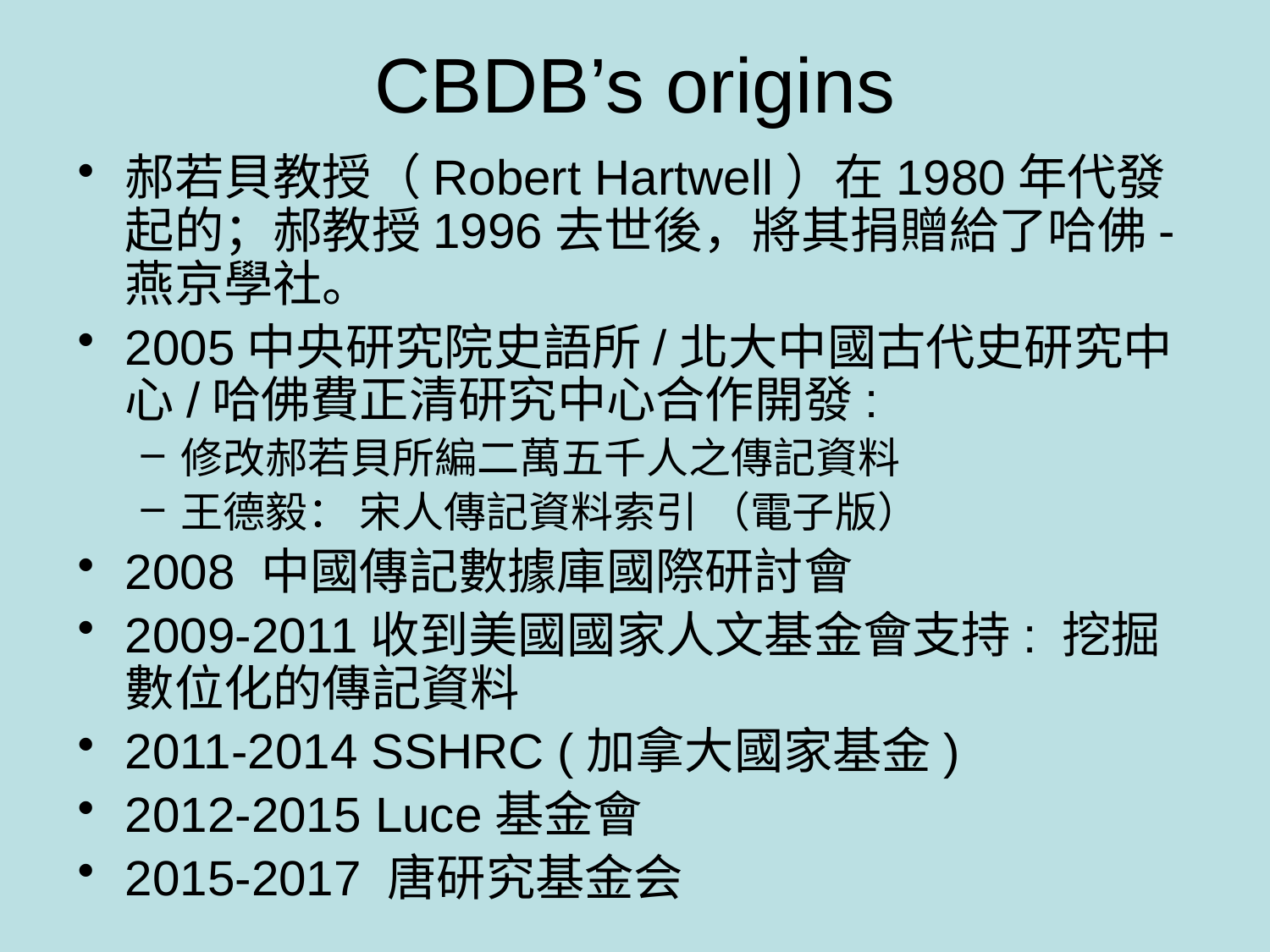

# CBDB’s origins
郝若貝教授（Robert Hartwell）在1980年代發起的；郝教授1996去世後，將其捐贈給了哈佛-燕京學社。
2005中央研究院史語所/北大中國古代史研究中心/哈佛費正清研究中心合作開發:
修改郝若貝所編二萬五千人之傳記資料
王德毅： 宋人傳記資料索引 （電子版）
2008 中國傳記數據庫國際研討會
2009-2011收到美國國家人文基金會支持: 挖掘數位化的傳記資料
2011-2014 SSHRC (加拿大國家基金)
2012-2015 Luce基金會
2015-2017 唐研究基金会